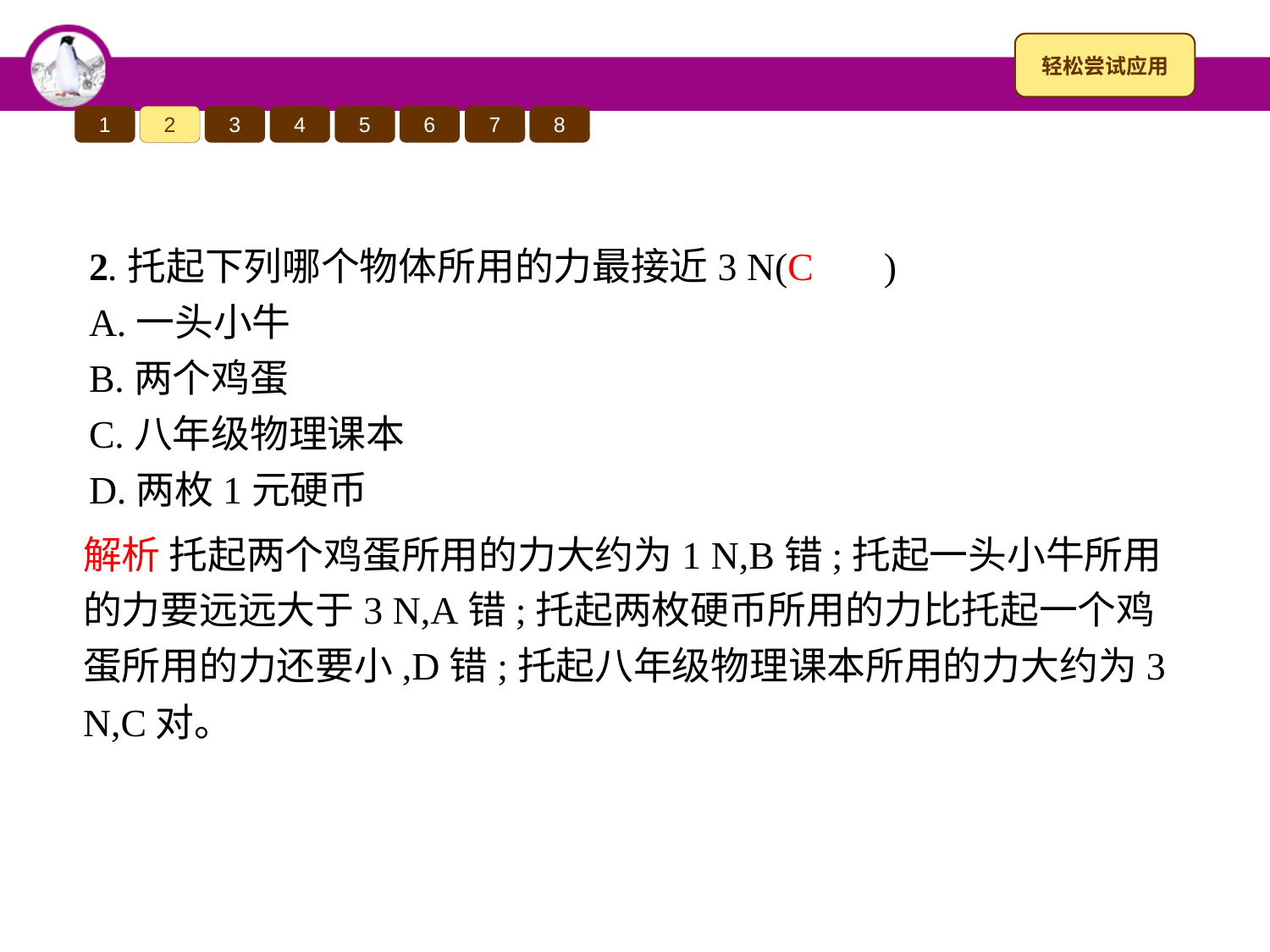

1
2
3
4
5
6
7
8
2.托起下列哪个物体所用的力最接近3 N(　　)
A.一头小牛
B.两个鸡蛋
C.八年级物理课本
D.两枚1元硬币
C

解析 托起两个鸡蛋所用的力大约为1 N,B错;托起一头小牛所用的力要远远大于3 N,A错;托起两枚硬币所用的力比托起一个鸡蛋所用的力还要小,D错;托起八年级物理课本所用的力大约为3 N,C对。